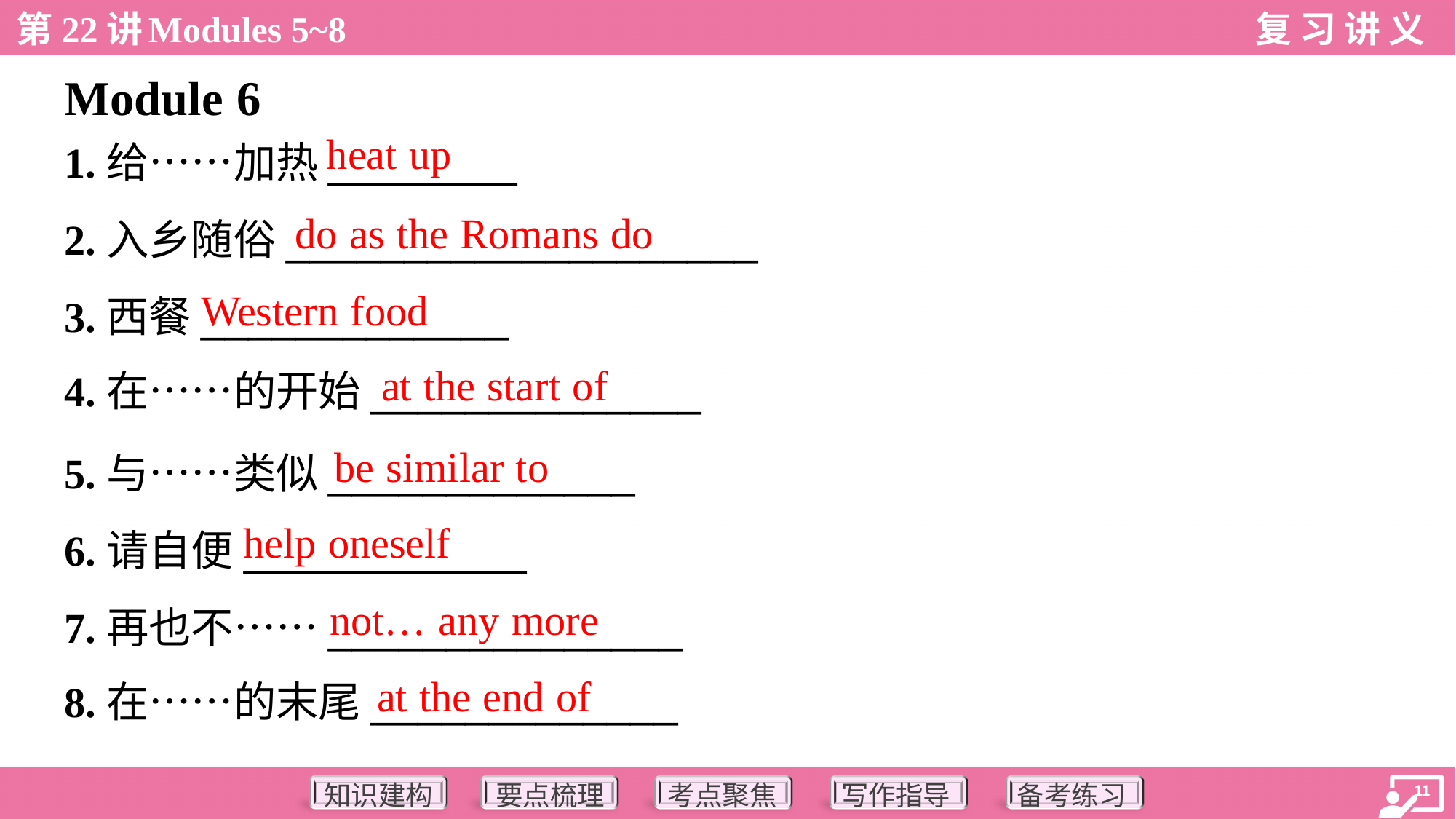

Module 6
heat up
1.给……加热________
2.入乡随俗____________________
3.西餐_____________
4.在……的开始______________
do as the Romans do
Western food
at the start of
be similar to
5.与……类似_____________
6.请自便____________
7.再也不……_______________
8.在……的末尾_____________
help oneself
not… any more
at the end of